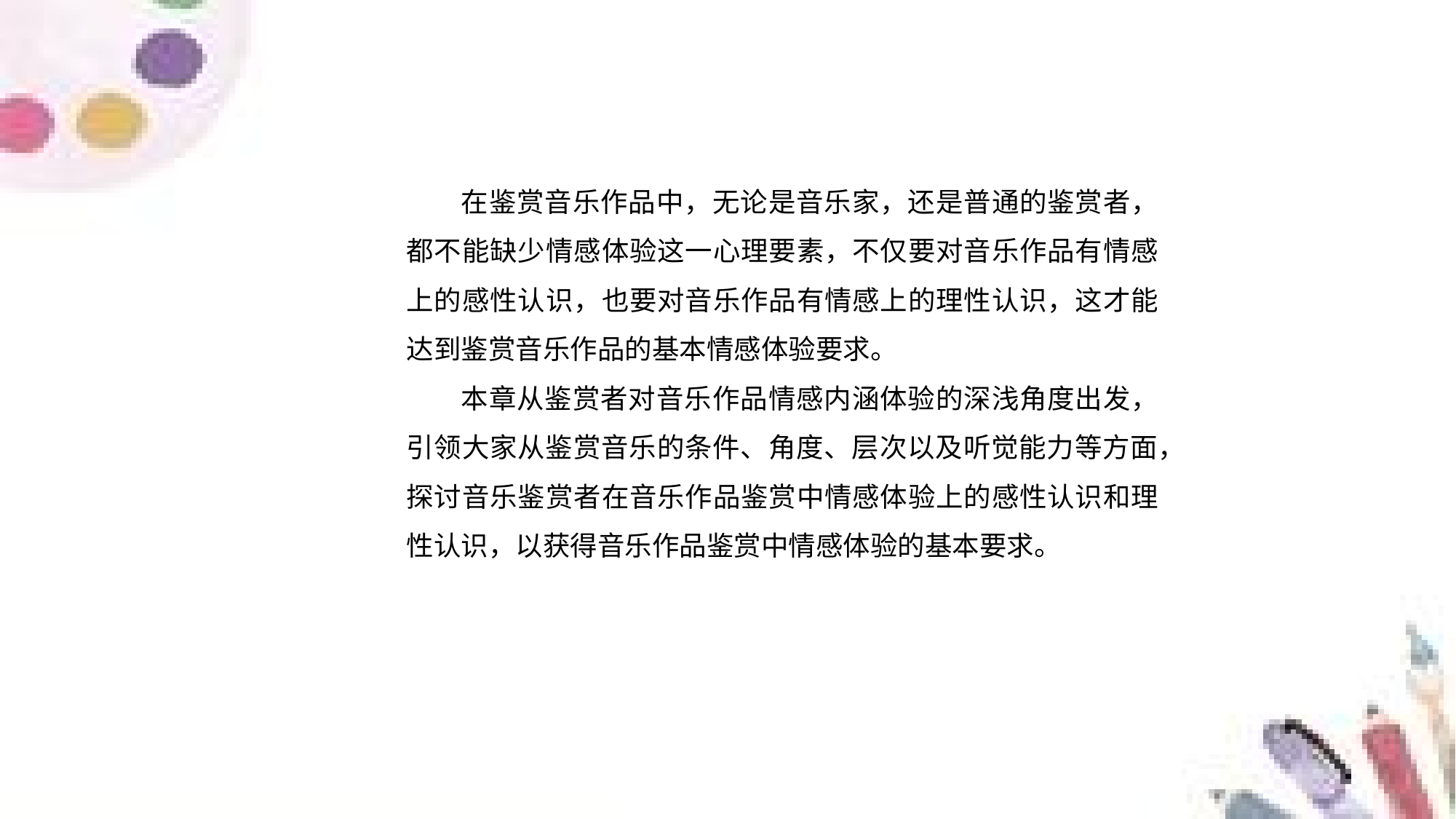

在鉴赏音乐作品中，无论是音乐家，还是普通的鉴赏者，都不能缺少情感体验这一心理要素，不仅要对音乐作品有情感上的感性认识，也要对音乐作品有情感上的理性认识，这才能达到鉴赏音乐作品的基本情感体验要求。
本章从鉴赏者对音乐作品情感内涵体验的深浅角度出发，引领大家从鉴赏音乐的条件、角度、层次以及听觉能力等方面，探讨音乐鉴赏者在音乐作品鉴赏中情感体验上的感性认识和理性认识，以获得音乐作品鉴赏中情感体验的基本要求。
7